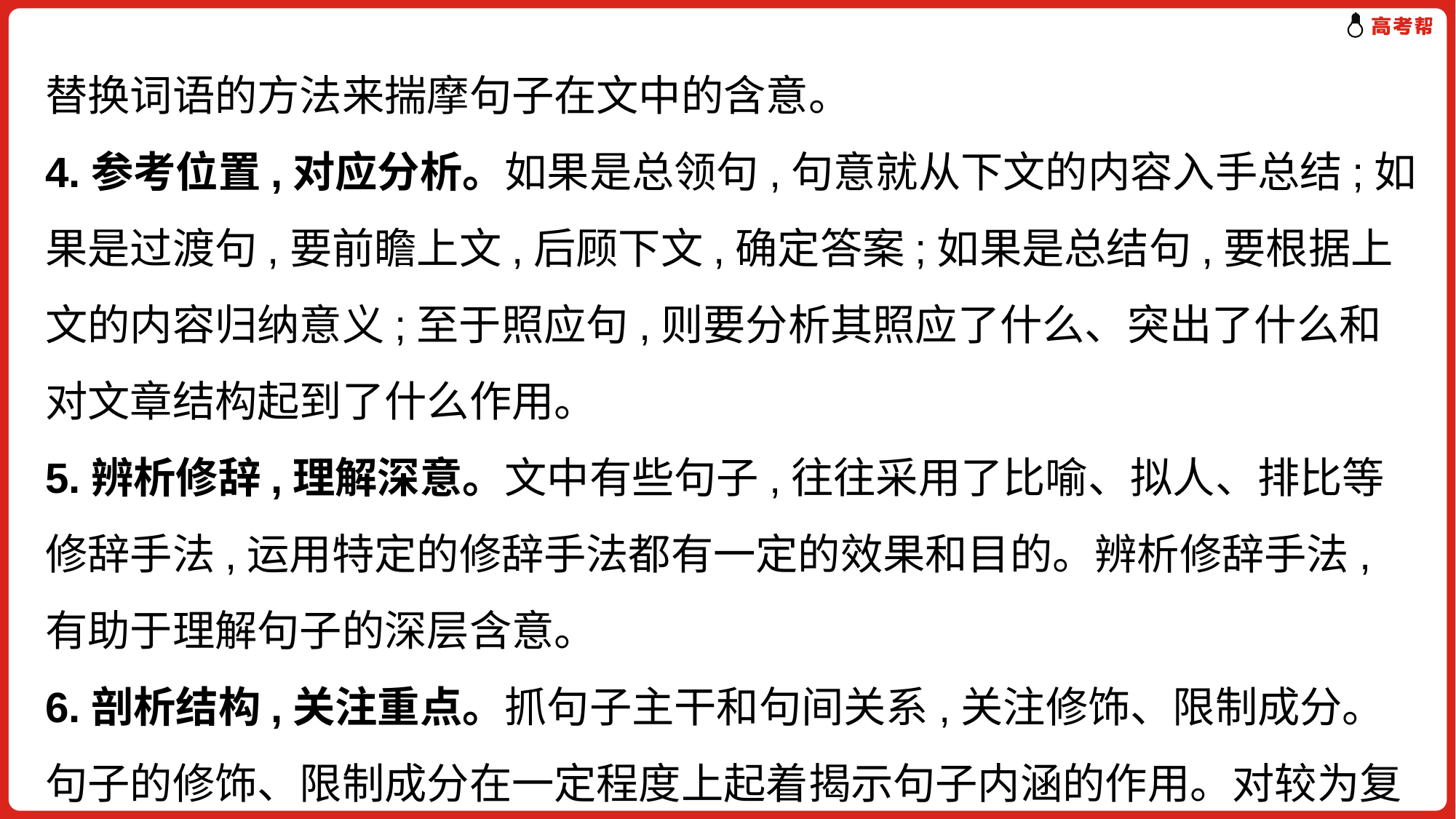

替换词语的方法来揣摩句子在文中的含意。
4.参考位置,对应分析。如果是总领句,句意就从下文的内容入手总结;如果是过渡句,要前瞻上文,后顾下文,确定答案;如果是总结句,要根据上文的内容归纳意义;至于照应句,则要分析其照应了什么、突出了什么和对文章结构起到了什么作用。
5.辨析修辞,理解深意。文中有些句子,往往采用了比喻、拟人、排比等修辞手法,运用特定的修辞手法都有一定的效果和目的。辨析修辞手法,有助于理解句子的深层含意。
6.剖析结构,关注重点。抓句子主干和句间关系,关注修饰、限制成分。句子的修饰、限制成分在一定程度上起着揭示句子内涵的作用。对较为复杂